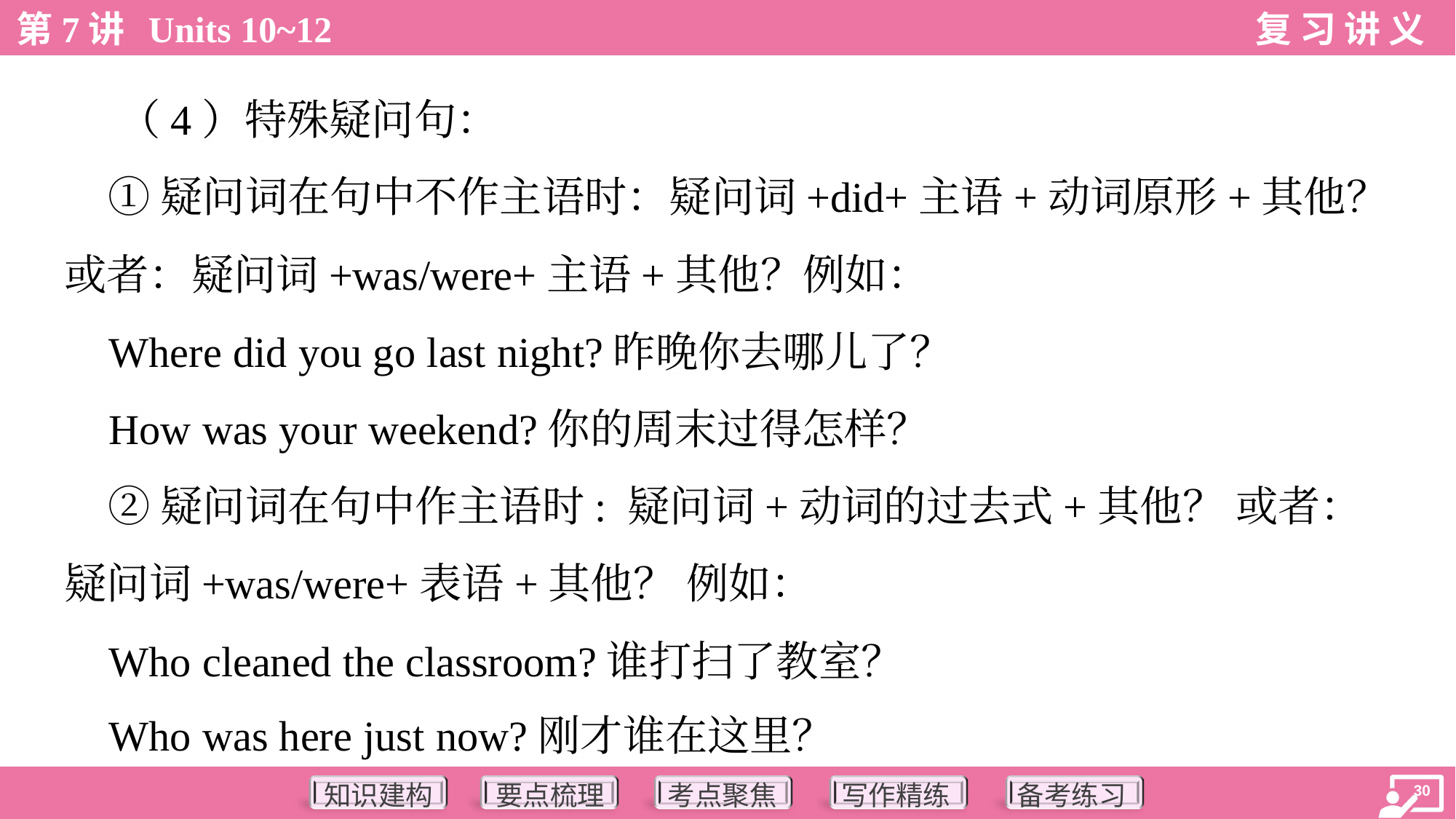

（4）特殊疑问句：
    ①疑问词在句中不作主语时：疑问词+did+主语+动词原形+其他？
或者：疑问词+was/were+主语+其他？例如：
    Where did you go last night?昨晚你去哪儿了？
    How was your weekend?你的周末过得怎样？
    ②疑问词在句中作主语时: 疑问词+动词的过去式+其他？ 或者：
疑问词+was/were+表语+其他？ 例如：
    Who cleaned the classroom?谁打扫了教室？
    Who was here just now?刚才谁在这里？